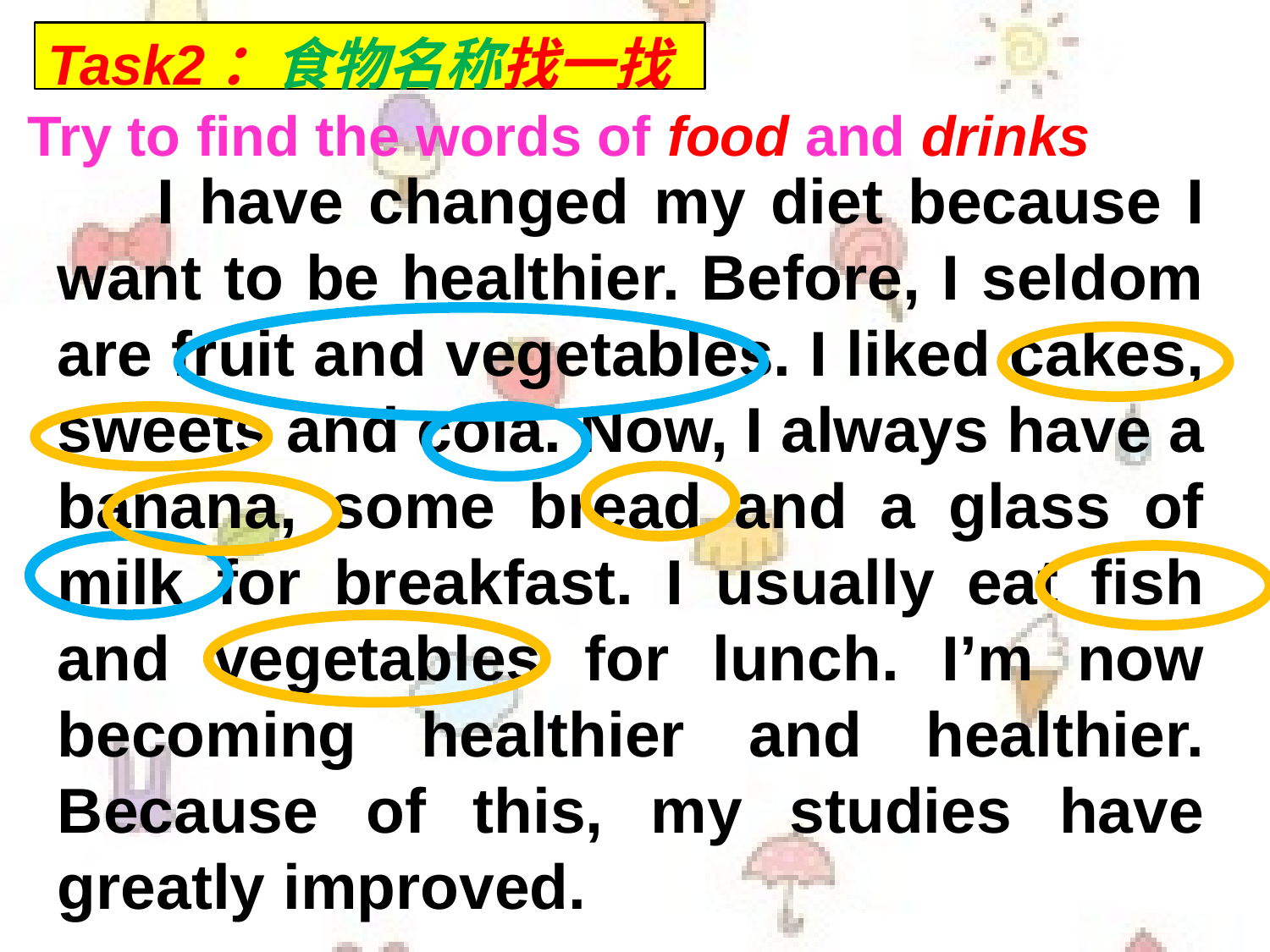

Task2：食物名称找一找
Try to find the words of food and drinks
# I have changed my diet because I want to be healthier. Before, I seldom are fruit and vegetables. I liked cakes, sweets and cola. Now, I always have a banana, some bread and a glass of milk for breakfast. I usually eat fish and vegetables for lunch. I’m now becoming healthier and healthier. Because of this, my studies have greatly improved.